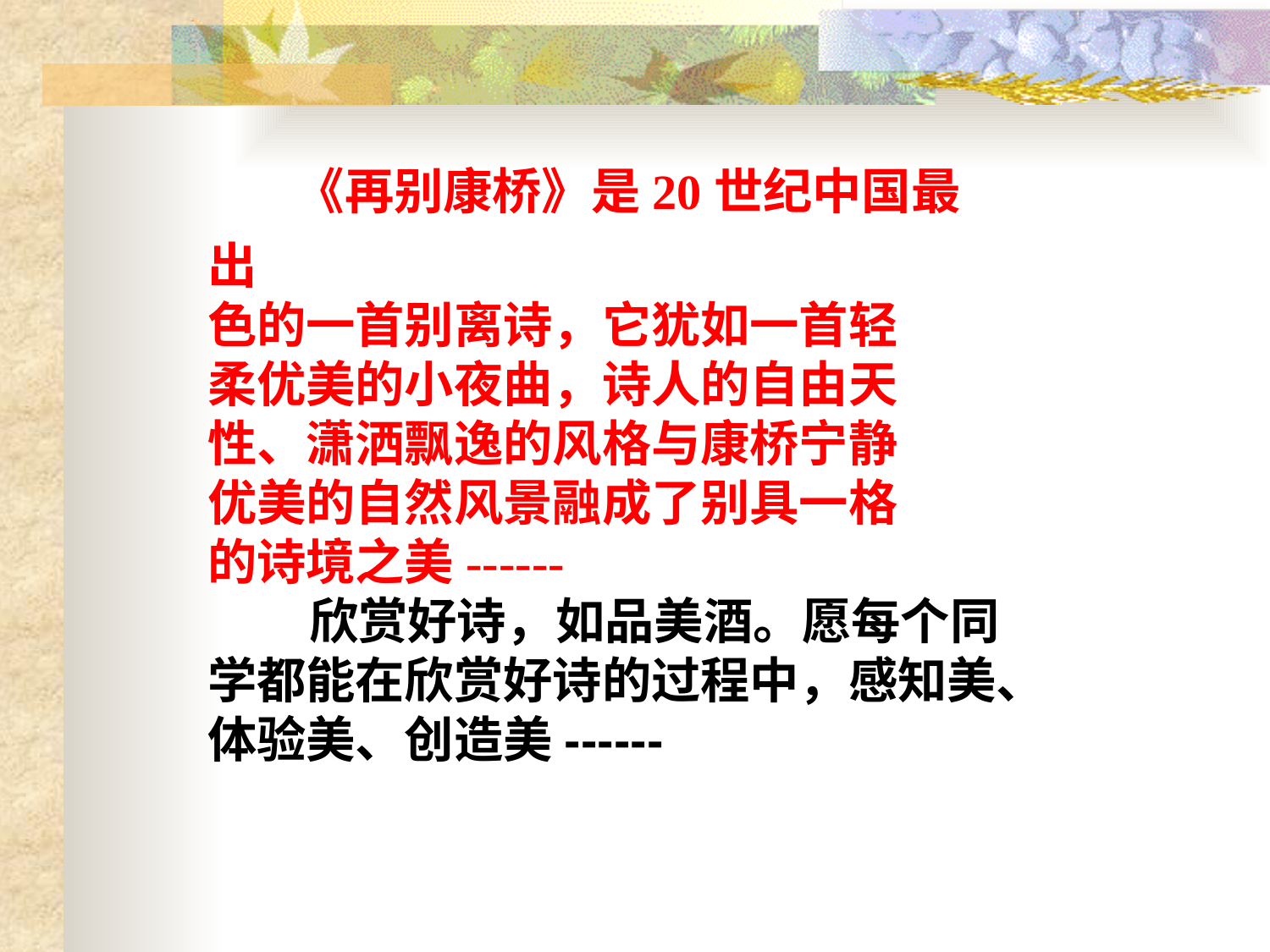

《再别康桥》是20世纪中国最出
色的一首别离诗，它犹如一首轻
柔优美的小夜曲，诗人的自由天
性、潇洒飘逸的风格与康桥宁静
优美的自然风景融成了别具一格
的诗境之美------
        欣赏好诗，如品美酒。愿每个同学都能在欣赏好诗的过程中，感知美、体验美、创造美------